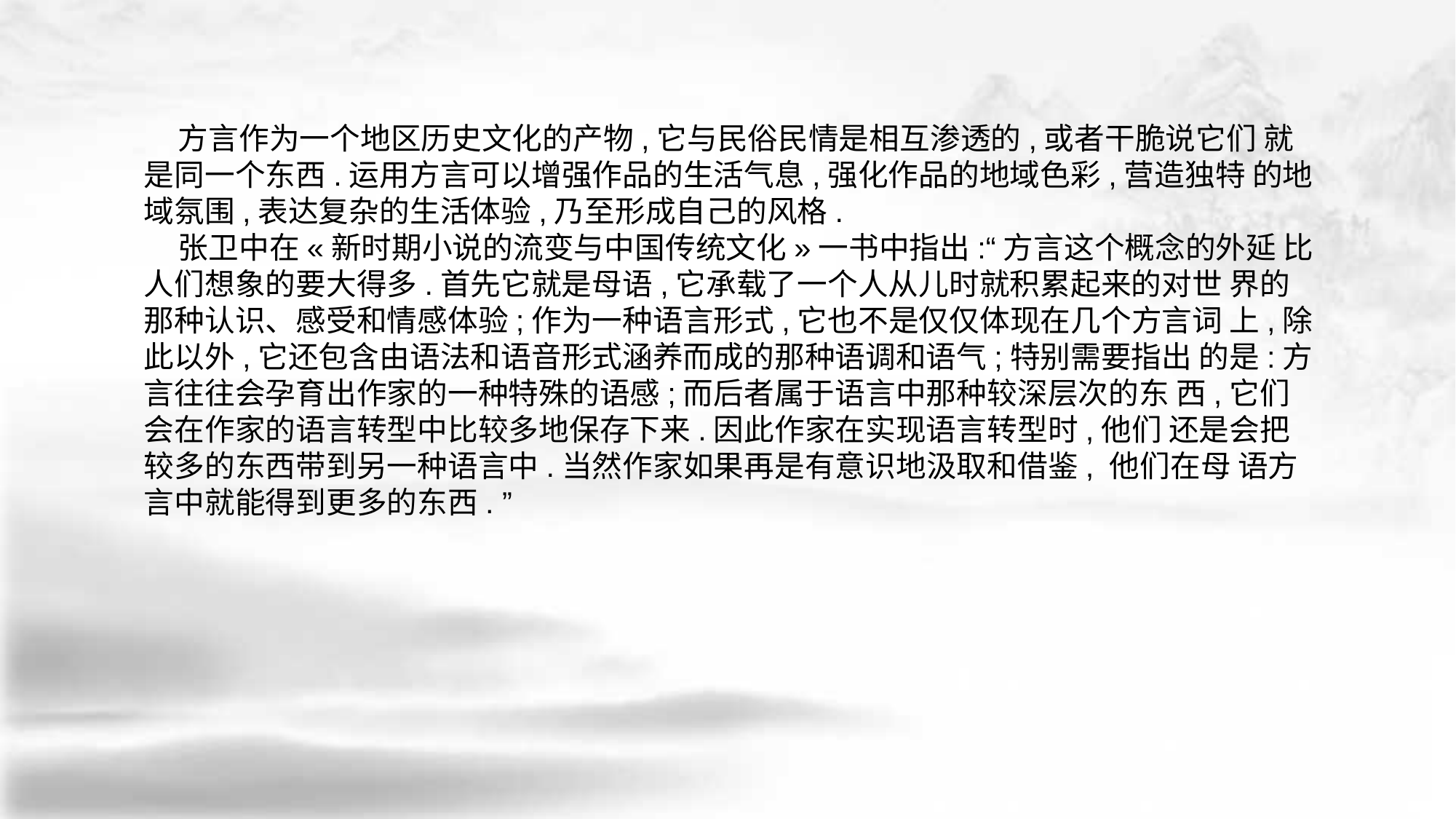

方言作为一个地区历史文化的产物,它与民俗民情是相互渗透的,或者干脆说它们 就是同一个东西.运用方言可以增强作品的生活气息,强化作品的地域色彩,营造独特 的地域氛围,表达复杂的生活体验,乃至形成自己的风格.
    张卫中在«新时期小说的流变与中国传统文化»一书中指出:“方言这个概念的外延 比人们想象的要大得多.首先它就是母语,它承载了一个人从儿时就积累起来的对世 界的那种认识、感受和情感体验;作为一种语言形式,它也不是仅仅体现在几个方言词 上,除此以外,它还包含由语法和语音形式涵养而成的那种语调和语气;特别需要指出 的是:方言往往会孕育出作家的一种特殊的语感;而后者属于语言中那种较深层次的东 西,它们会在作家的语言转型中比较多地保存下来.因此作家在实现语言转型时,他们 还是会把较多的东西带到另一种语言中.当然作家如果再是有意识地汲取和借鉴, 他们在母 语方言中就能得到更多的东西. ”